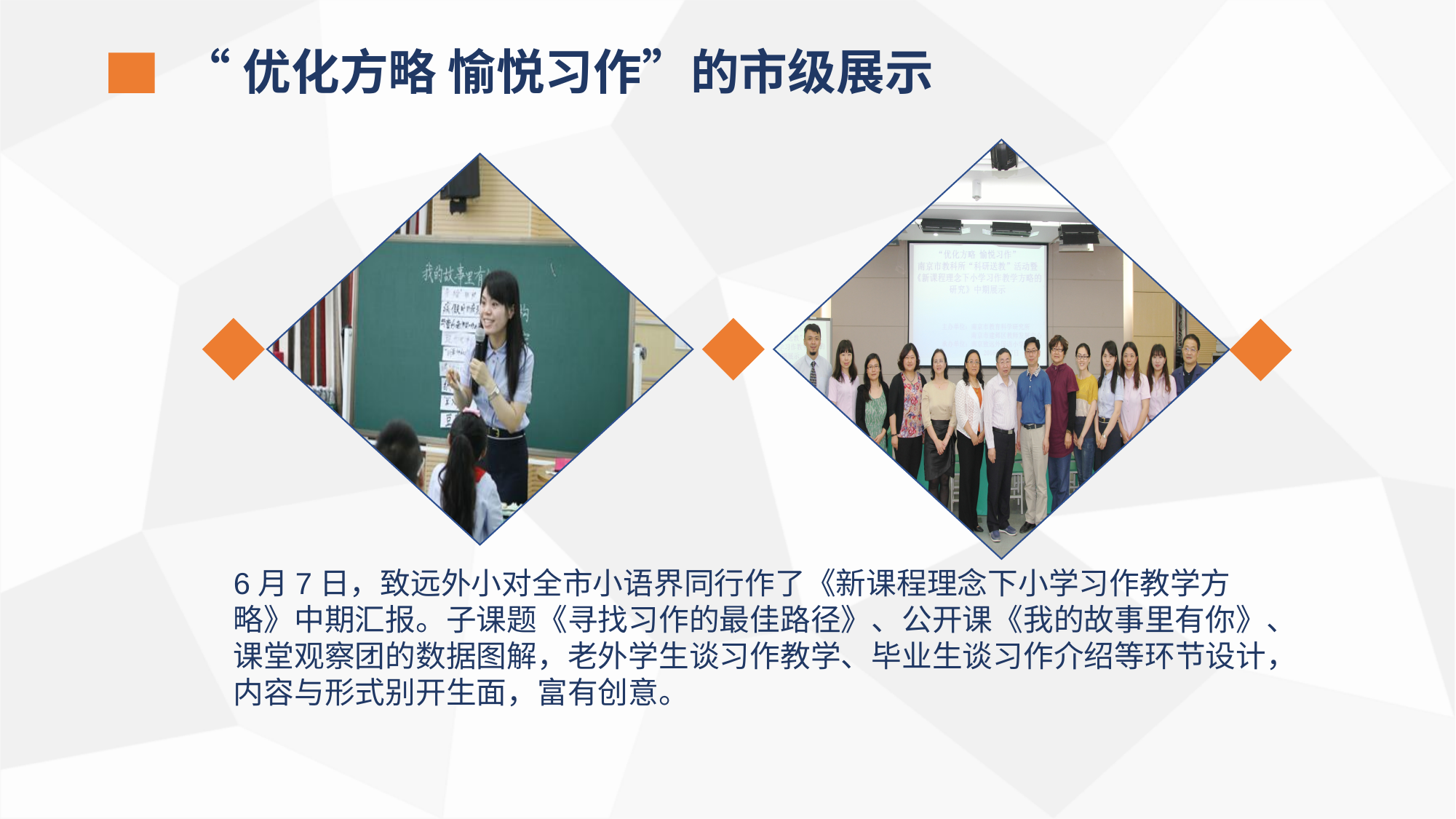

“优化方略 愉悦习作”的市级展示

6月7日，致远外小对全市小语界同行作了《新课程理念下小学习作教学方略》中期汇报。子课题《寻找习作的最佳路径》、公开课《我的故事里有你》、课堂观察团的数据图解，老外学生谈习作教学、毕业生谈习作介绍等环节设计，内容与形式别开生面，富有创意。